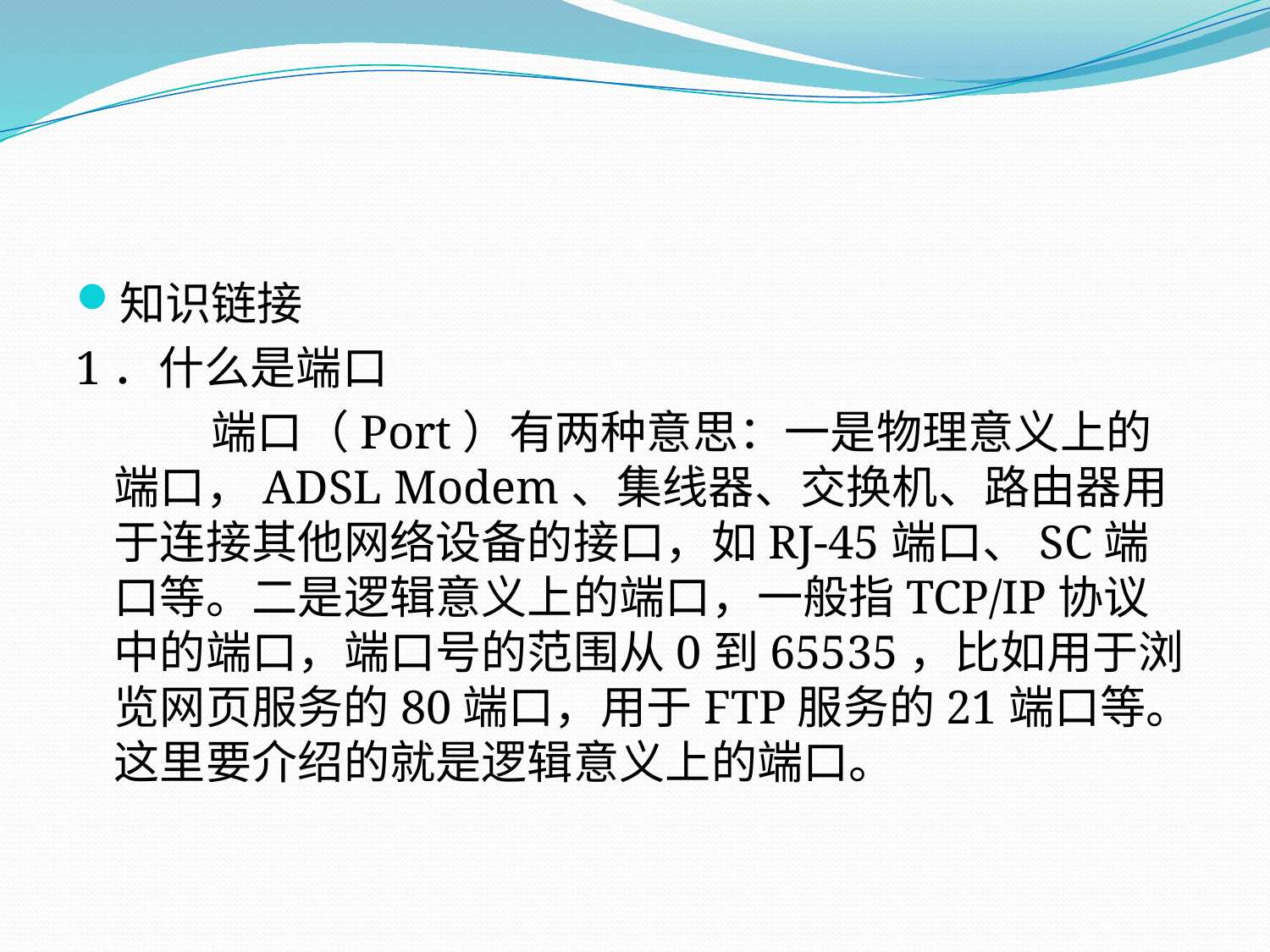

#
知识链接
1．什么是端口
            端口（Port）有两种意思：一是物理意义上的端口，ADSL Modem、集线器、交换机、路由器用于连接其他网络设备的接口，如RJ-45端口、SC端口等。二是逻辑意义上的端口，一般指TCP/IP协议中的端口，端口号的范围从0到65535，比如用于浏览网页服务的80端口，用于FTP服务的21端口等。这里要介绍的就是逻辑意义上的端口。